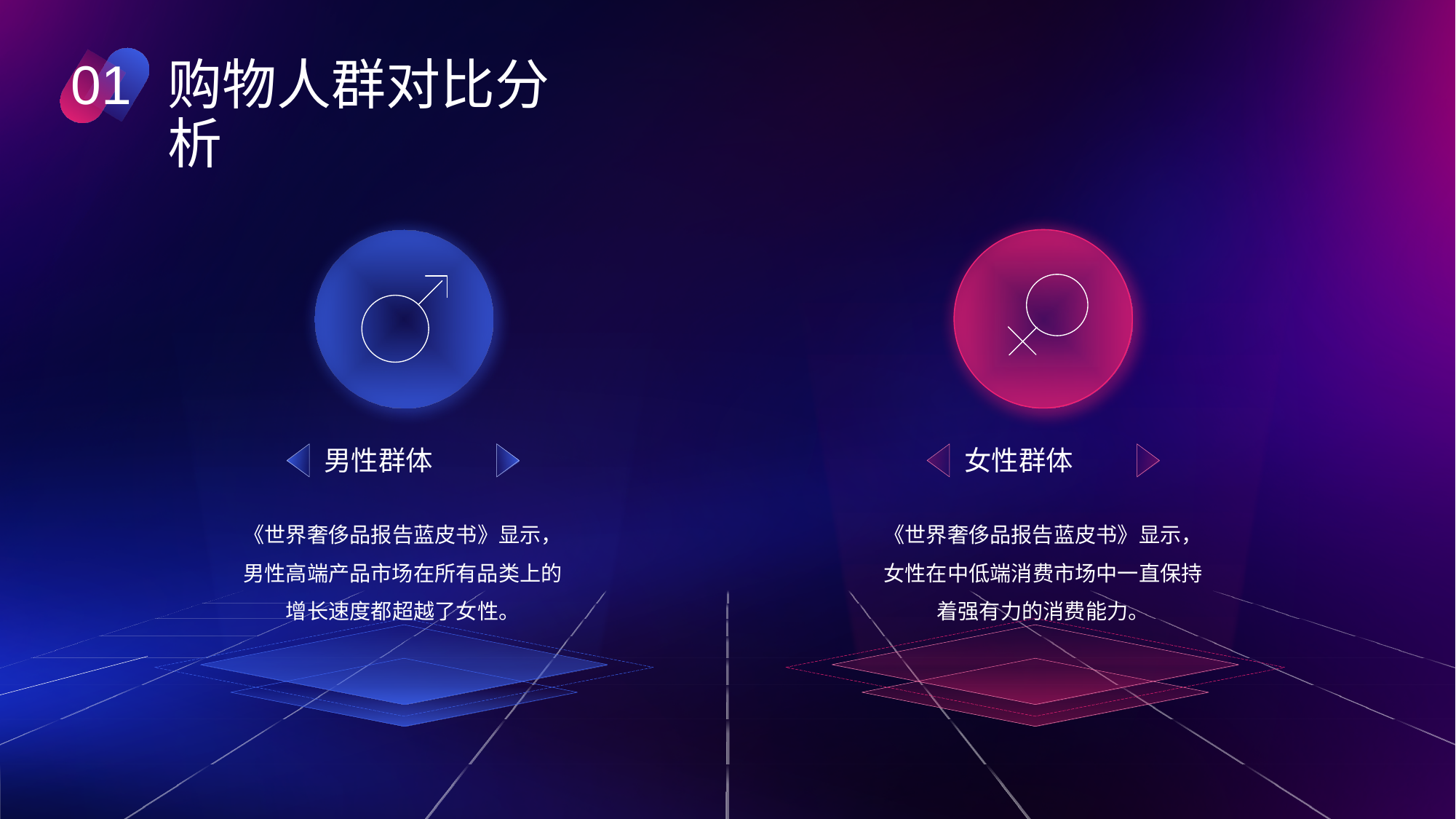

01

购物人群对比分析

男性群体
女性群体

《世界奢侈品报告蓝皮书》显示，男性高端产品市场在所有品类上的增长速度都超越了女性。
《世界奢侈品报告蓝皮书》显示，女性在中低端消费市场中一直保持着强有力的消费能力。